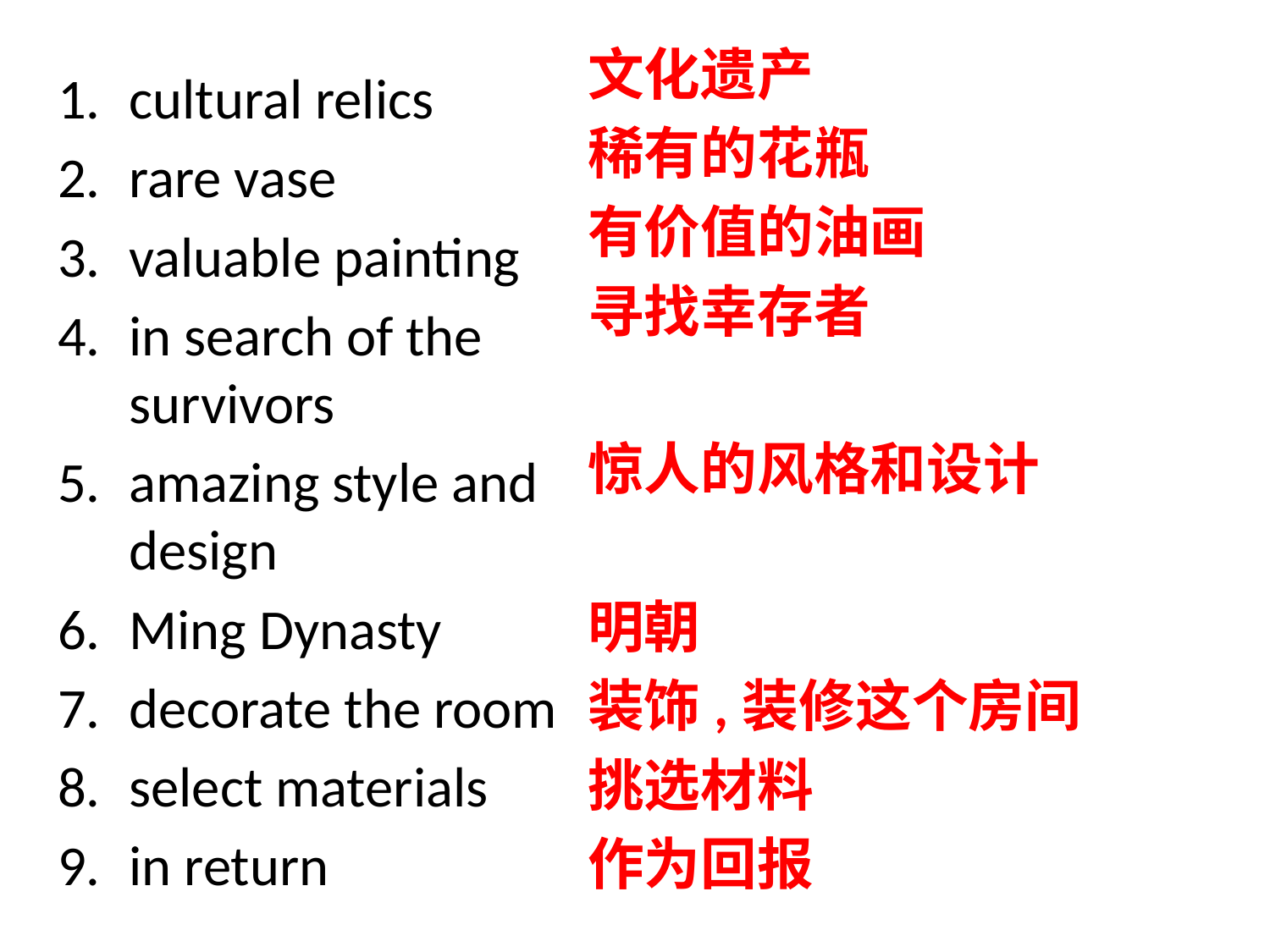

文化遗产
稀有的花瓶
有价值的油画
寻找幸存者

惊人的风格和设计

明朝
装饰,装修这个房间
挑选材料
作为回报

#
cultural relics
rare vase
valuable painting
in search of the survivors
amazing style and design
Ming Dynasty
decorate the room
select materials
in return